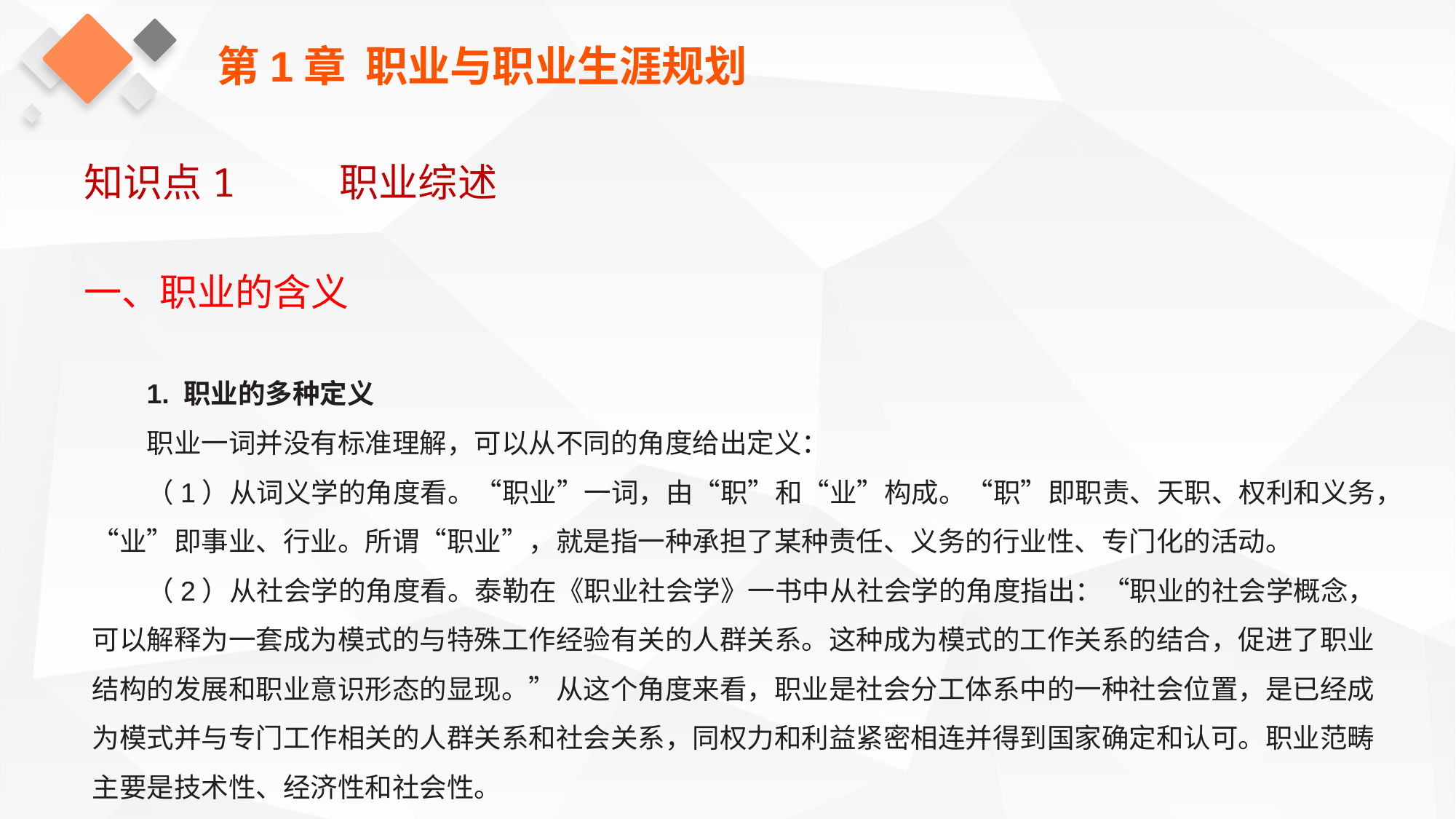

第1章  职业与职业生涯规划
知识点1    职业综述
一、职业的含义
1. 职业的多种定义
职业一词并没有标准理解，可以从不同的角度给出定义：
（1）从词义学的角度看。“职业”一词，由“职”和“业”构成。“职”即职责、天职、权利和义务，“业”即事业、行业。所谓“职业”，就是指一种承担了某种责任、义务的行业性、专门化的活动。
（2）从社会学的角度看。泰勒在《职业社会学》一书中从社会学的角度指出：“职业的社会学概念，可以解释为一套成为模式的与特殊工作经验有关的人群关系。这种成为模式的工作关系的结合，促进了职业结构的发展和职业意识形态的显现。”从这个角度来看，职业是社会分工体系中的一种社会位置，是已经成为模式并与专门工作相关的人群关系和社会关系，同权力和利益紧密相连并得到国家确定和认可。职业范畴主要是技术性、经济性和社会性。